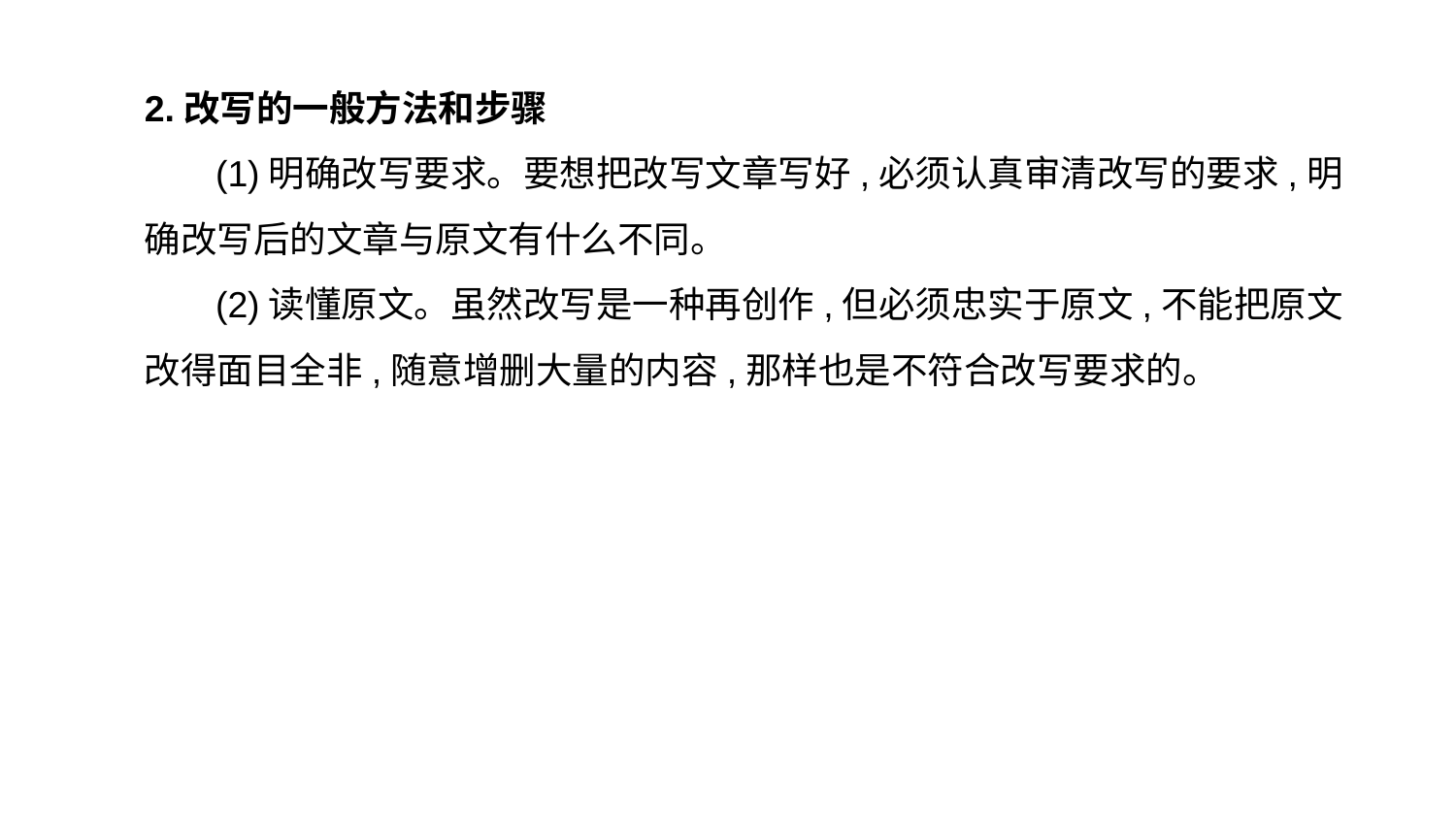

2.改写的一般方法和步骤
(1)明确改写要求。要想把改写文章写好,必须认真审清改写的要求,明确改写后的文章与原文有什么不同。
(2)读懂原文。虽然改写是一种再创作,但必须忠实于原文,不能把原文改得面目全非,随意增删大量的内容,那样也是不符合改写要求的。